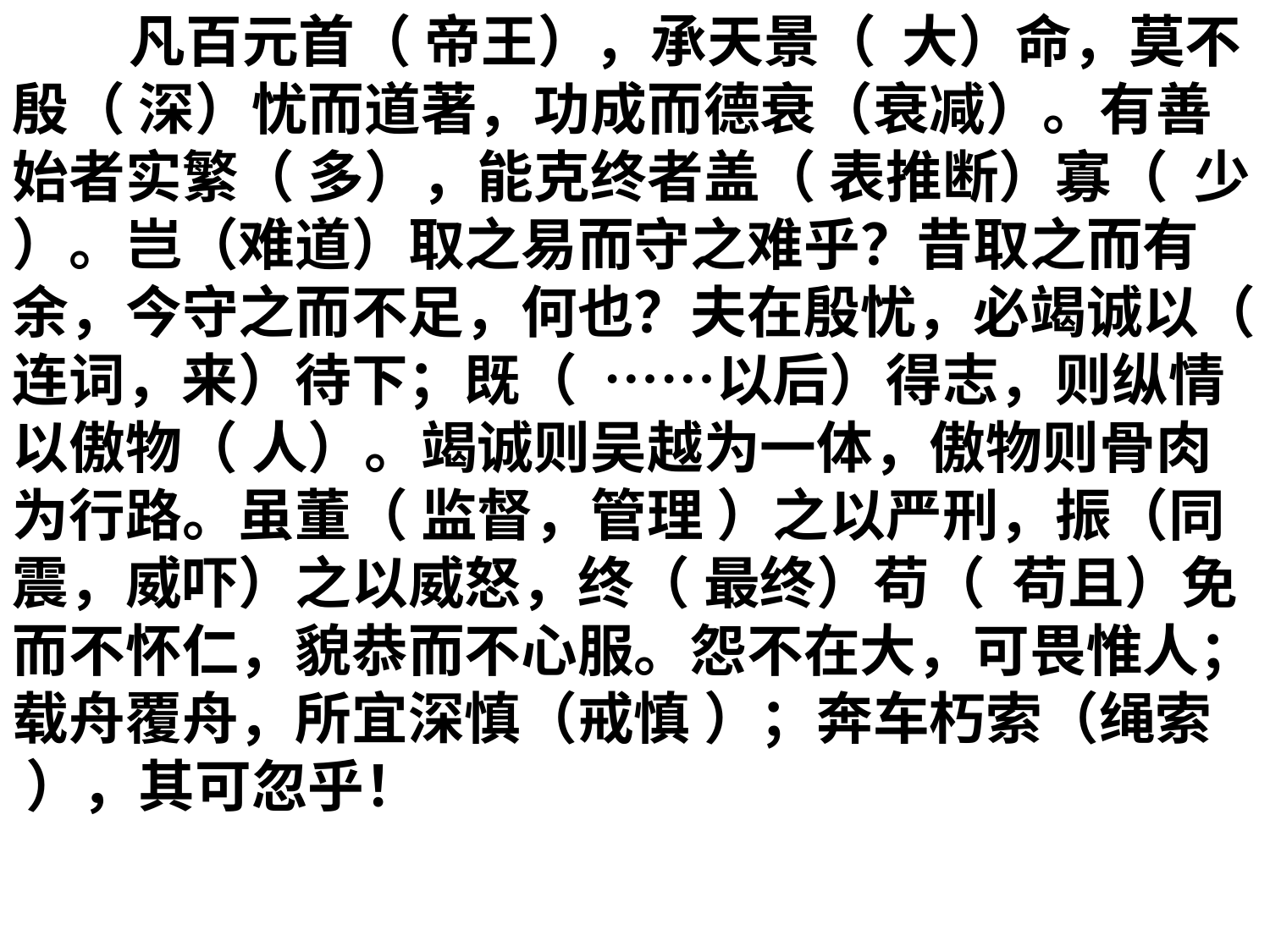

凡百元首（ 帝王），承天景（  大）命，莫不殷（ 深）忧而道著，功成而德衰（衰减）。有善始者实繁（ 多），能克终者盖（ 表推断）寡（  少 ）。岂（难道）取之易而守之难乎？昔取之而有余，今守之而不足，何也？夫在殷忧，必竭诚以（ 连词，来）待下；既（  ……以后）得志，则纵情以傲物（ 人）。竭诚则吴越为一体，傲物则骨肉为行路。虽董（ 监督，管理 ）之以严刑，振（同震，威吓）之以威怒，终（ 最终）苟（  苟且）免而不怀仁，貌恭而不心服。怨不在大，可畏惟人；载舟覆舟，所宜深慎（戒慎 ）；奔车朽索（绳索 ），其可忽乎！